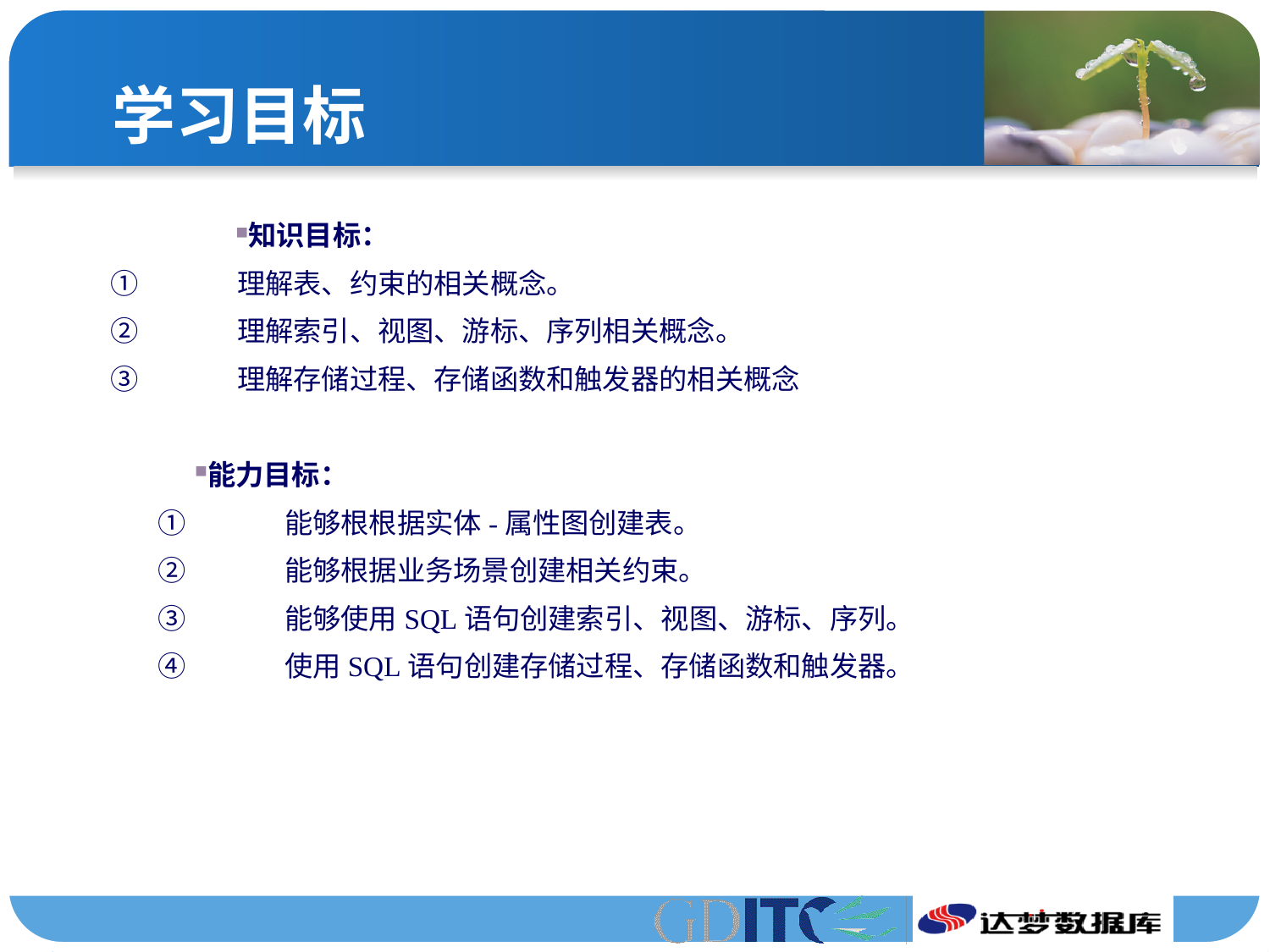

# 学习目标
知识目标：
①　	理解表、约束的相关概念。
②　	理解索引、视图、游标、序列相关概念。
③　	理解存储过程、存储函数和触发器的相关概念

能力目标：
①　	能够根根据实体-属性图创建表。
②　	能够根据业务场景创建相关约束。
③　	能够使用SQL语句创建索引、视图、游标、序列。
④　	使用SQL语句创建存储过程、存储函数和触发器。

Laravel 5.2 框架简介